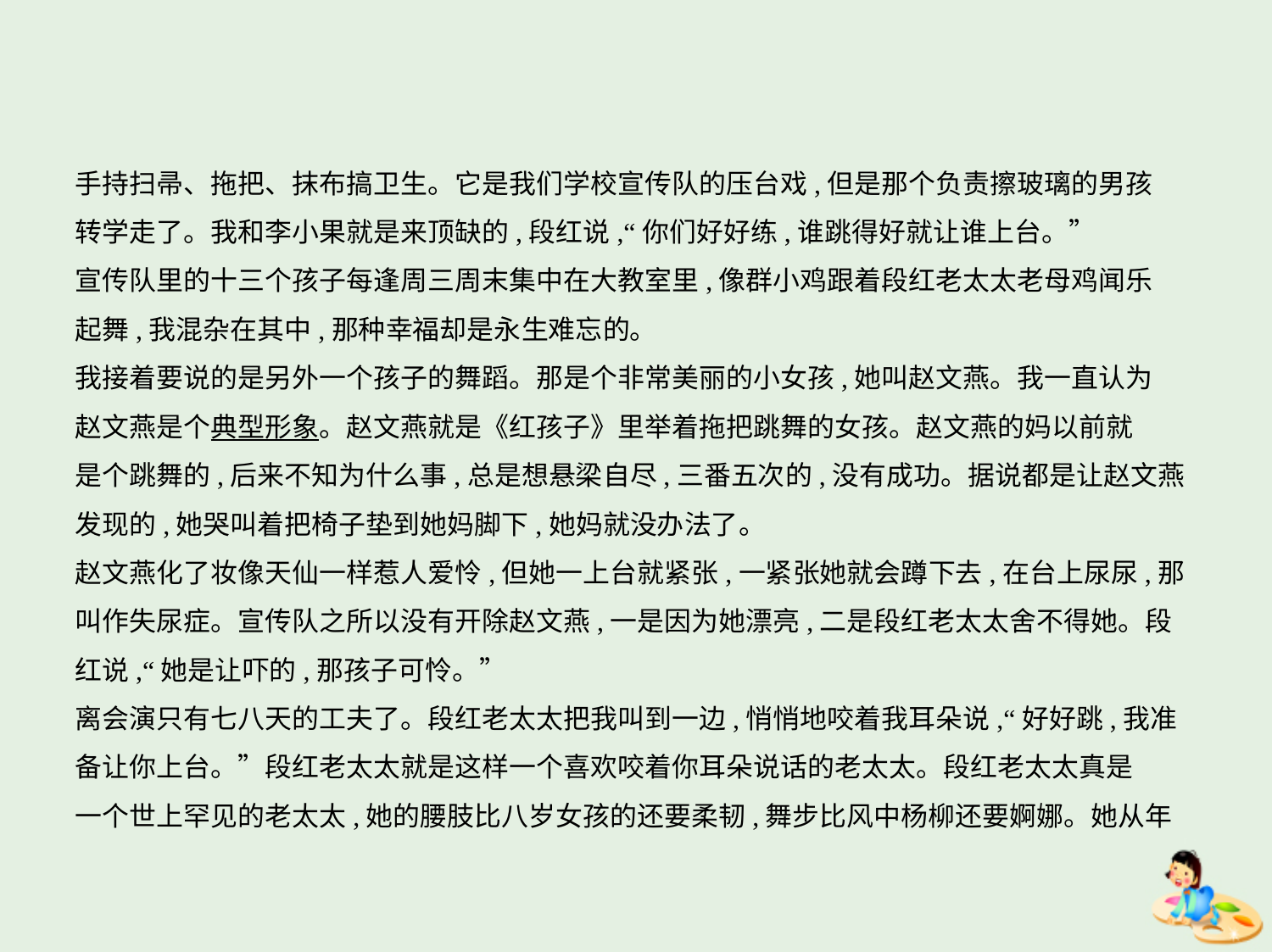

手持扫帚、拖把、抹布搞卫生。它是我们学校宣传队的压台戏,但是那个负责擦玻璃的男孩
转学走了。我和李小果就是来顶缺的,段红说,“你们好好练,谁跳得好就让谁上台。”
宣传队里的十三个孩子每逢周三周末集中在大教室里,像群小鸡跟着段红老太太老母鸡闻乐
起舞,我混杂在其中,那种幸福却是永生难忘的。
我接着要说的是另外一个孩子的舞蹈。那是个非常美丽的小女孩,她叫赵文燕。我一直认为
赵文燕是个典型形象。赵文燕就是《红孩子》里举着拖把跳舞的女孩。赵文燕的妈以前就
是个跳舞的,后来不知为什么事,总是想悬梁自尽,三番五次的,没有成功。据说都是让赵文燕
发现的,她哭叫着把椅子垫到她妈脚下,她妈就没办法了。
赵文燕化了妆像天仙一样惹人爱怜,但她一上台就紧张,一紧张她就会蹲下去,在台上尿尿,那
叫作失尿症。宣传队之所以没有开除赵文燕,一是因为她漂亮,二是段红老太太舍不得她。段
红说,“她是让吓的,那孩子可怜。”
离会演只有七八天的工夫了。段红老太太把我叫到一边,悄悄地咬着我耳朵说,“好好跳,我准
备让你上台。”段红老太太就是这样一个喜欢咬着你耳朵说话的老太太。段红老太太真是
一个世上罕见的老太太,她的腰肢比八岁女孩的还要柔韧,舞步比风中杨柳还要婀娜。她从年